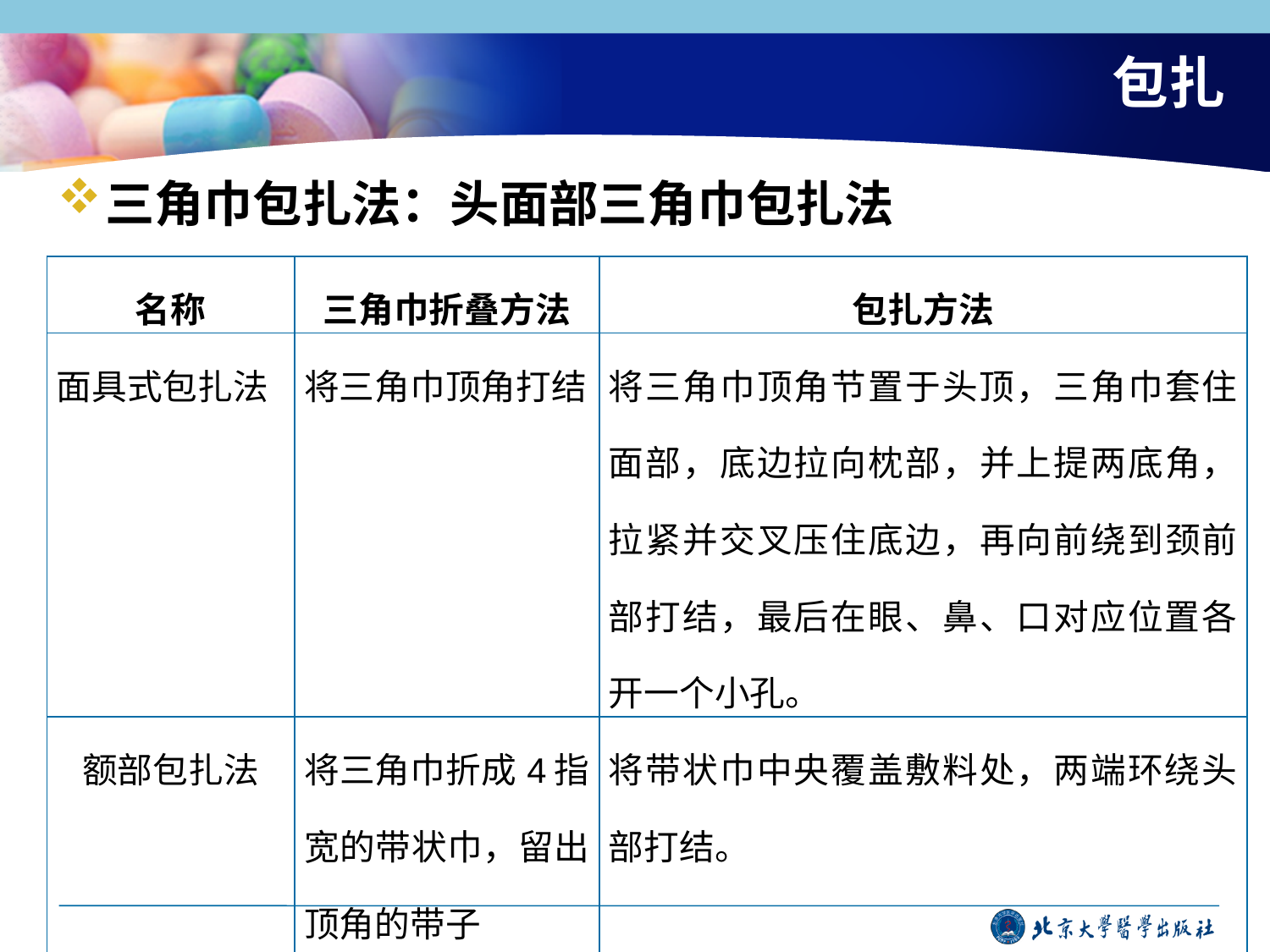

# 包扎
三角巾包扎法：头面部三角巾包扎法
| 名称 | 三角巾折叠方法 | 包扎方法 |
| --- | --- | --- |
| 面具式包扎法 | 将三角巾顶角打结 | 将三角巾顶角节置于头顶，三角巾套住面部，底边拉向枕部，并上提两底角，拉紧并交叉压住底边，再向前绕到颈前部打结，最后在眼、鼻、口对应位置各开一个小孔。 |
| 额部包扎法 | 将三角巾折成4指宽的带状巾，留出顶角的带子 | 将带状巾中央覆盖敷料处，两端环绕头部打结。 |